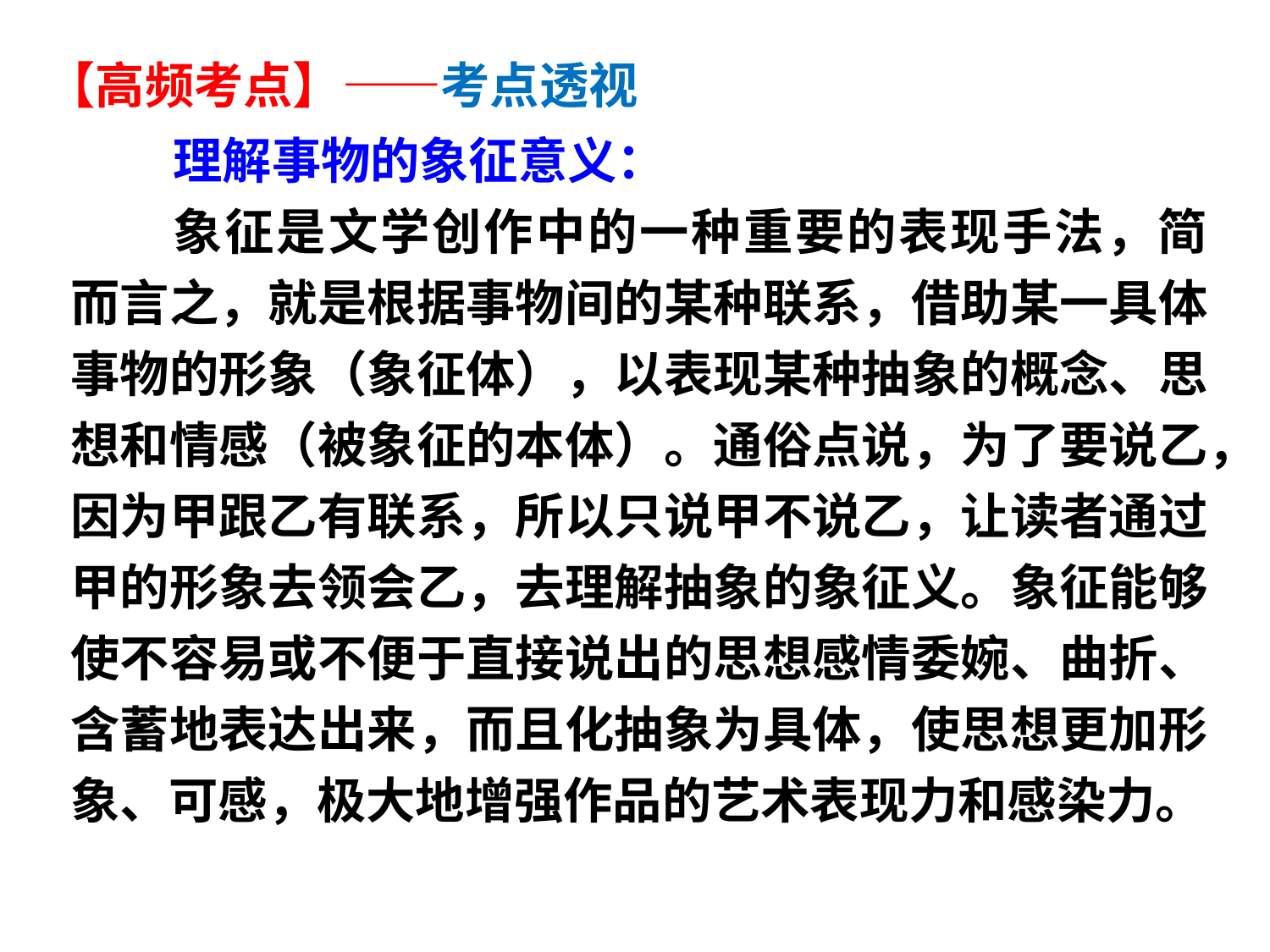

【高频考点】——考点透视
理解事物的象征意义：
象征是文学创作中的一种重要的表现手法，简而言之，就是根据事物间的某种联系，借助某一具体事物的形象（象征体），以表现某种抽象的概念、思想和情感（被象征的本体）。通俗点说，为了要说乙，因为甲跟乙有联系，所以只说甲不说乙，让读者通过甲的形象去领会乙，去理解抽象的象征义。象征能够使不容易或不便于直接说出的思想感情委婉、曲折、含蓄地表达出来，而且化抽象为具体，使思想更加形象、可感，极大地增强作品的艺术表现力和感染力。